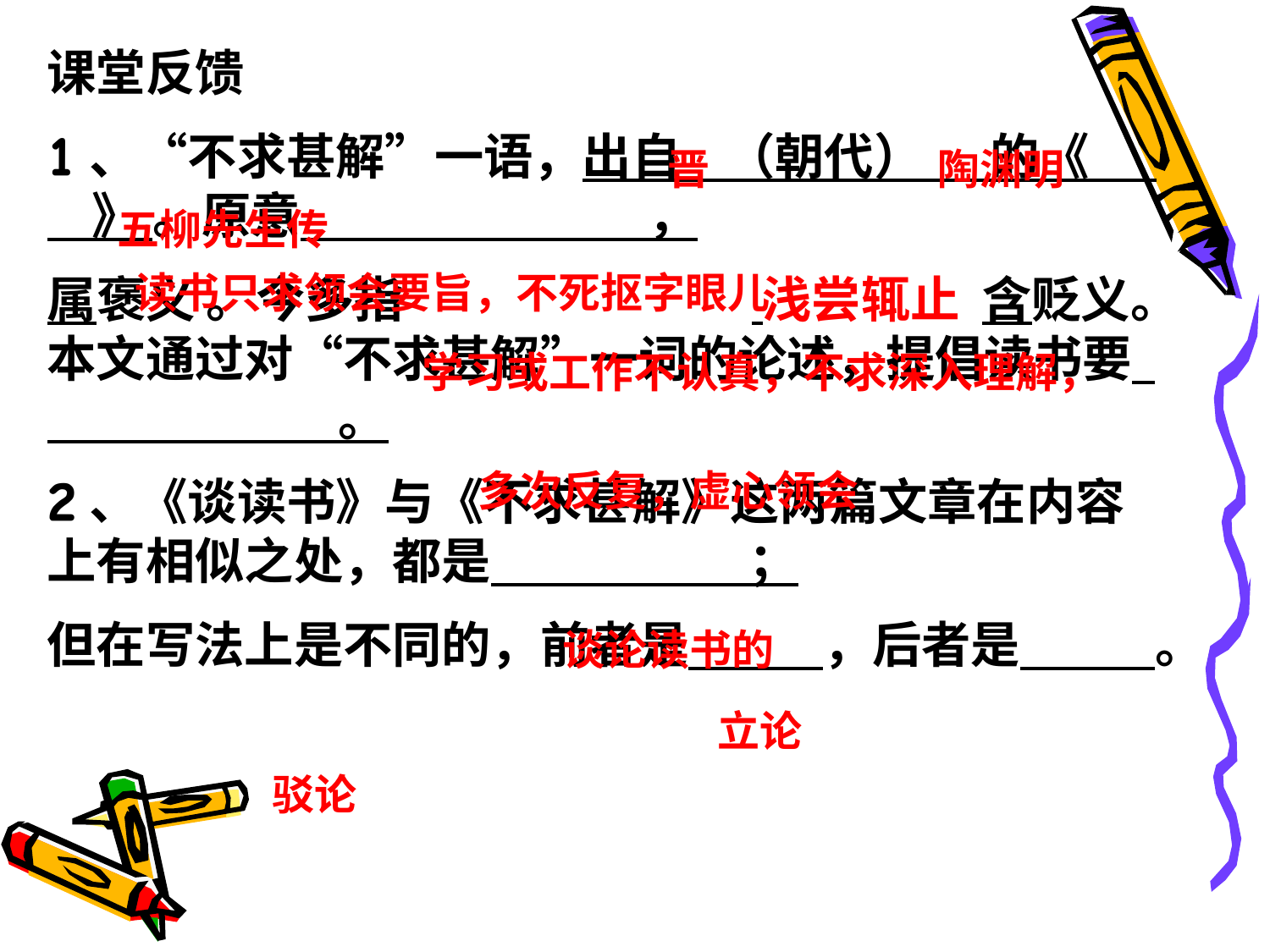

课堂反馈
1、“不求甚解”一语，出自    （朝代）      的《           》 。原意                               ，
属褒义 。今多指                                浅尝辄止  含贬义。本文通过对“不求甚解”一词的论述，提倡读书要                             。
2、《谈读书》与《不求甚解》这两篇文章在内容上有相似之处，都是                       ；
但在写法上是不同的，前者是            ，后者是            。

晋
陶渊明
五柳先生传
读书只求领会要旨，不死抠字眼儿
学习或工作不认真，不求深入理解，
多次反复，虚心领会

谈论读书的
立论
驳论